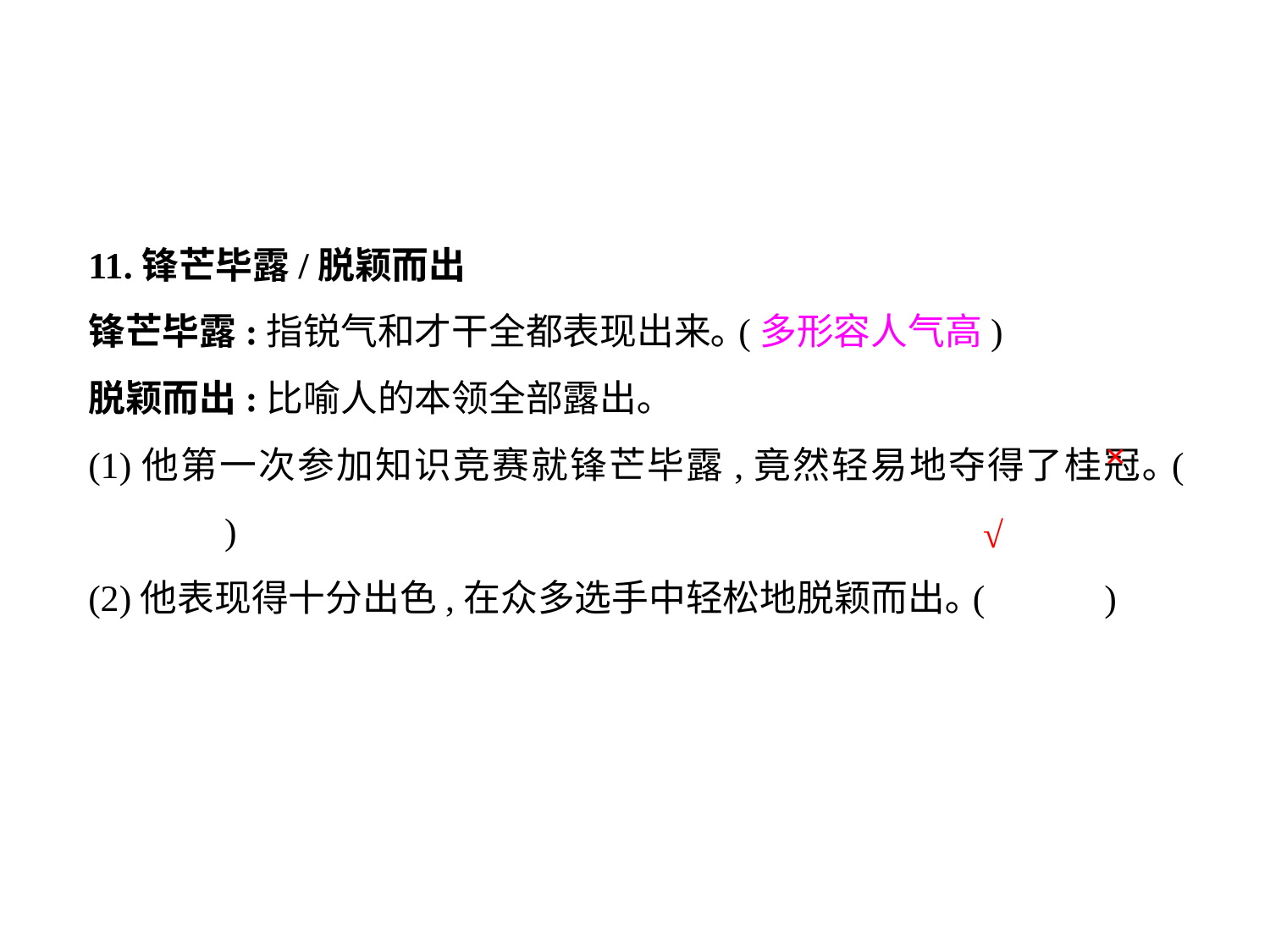

11.锋芒毕露/脱颖而出
锋芒毕露:指锐气和才干全都表现出来｡(多形容人气高)
脱颖而出:比喻人的本领全部露出｡
(1)他第一次参加知识竞赛就锋芒毕露,竟然轻易地夺得了桂冠｡(	 )
(2)他表现得十分出色,在众多选手中轻松地脱颖而出｡(	)
×
√